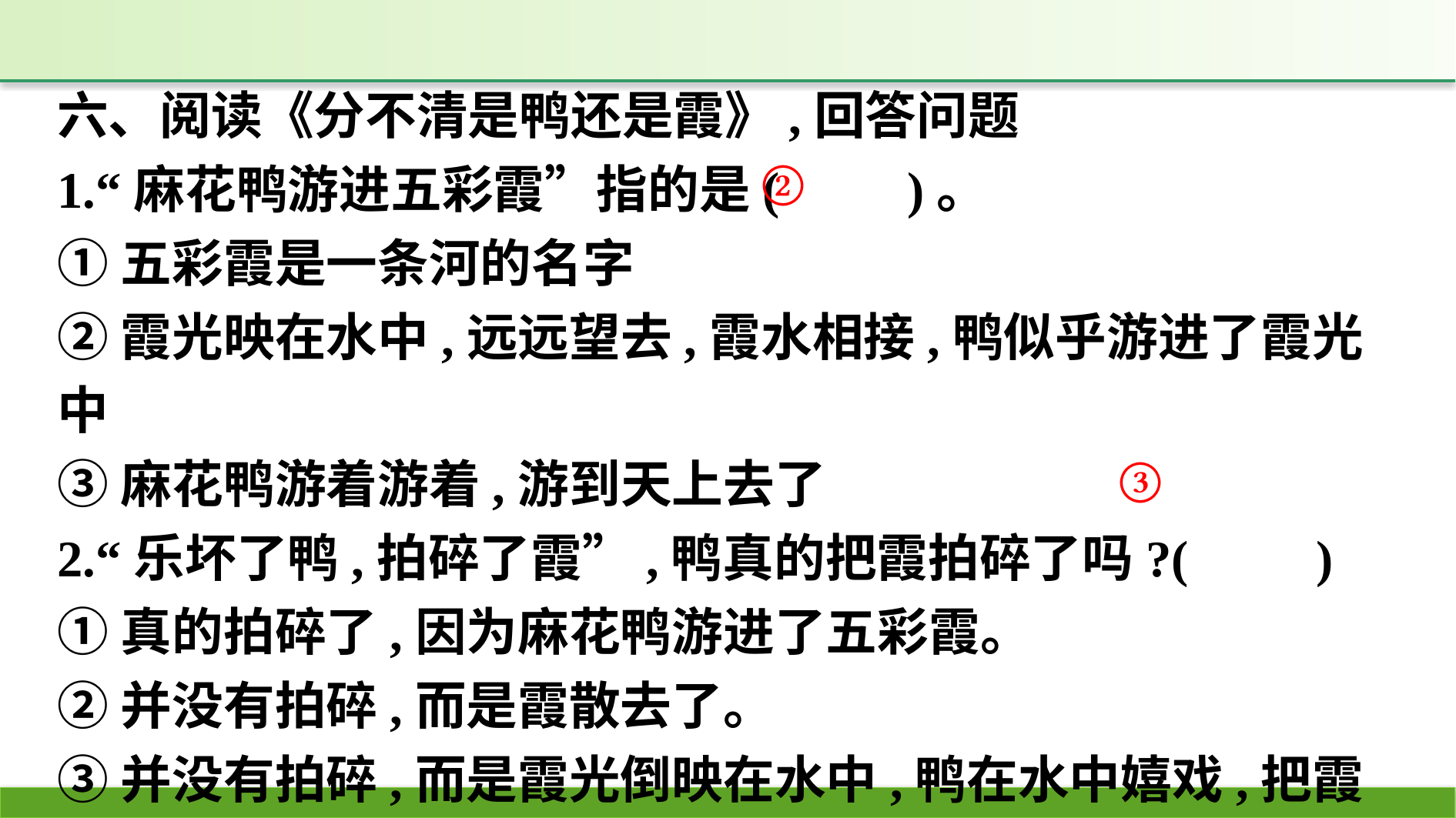

六、阅读《分不清是鸭还是霞》,回答问题
1.“麻花鸭游进五彩霞”指的是(　　)。
①五彩霞是一条河的名字
②霞光映在水中,远远望去,霞水相接,鸭似乎游进了霞光中
③麻花鸭游着游着,游到天上去了
2.“乐坏了鸭,拍碎了霞”,鸭真的把霞拍碎了吗?(　　)
①真的拍碎了,因为麻花鸭游进了五彩霞。
②并没有拍碎,而是霞散去了。
③并没有拍碎,而是霞光倒映在水中,鸭在水中嬉戏,把霞的倒影扑腾碎了。
②
③